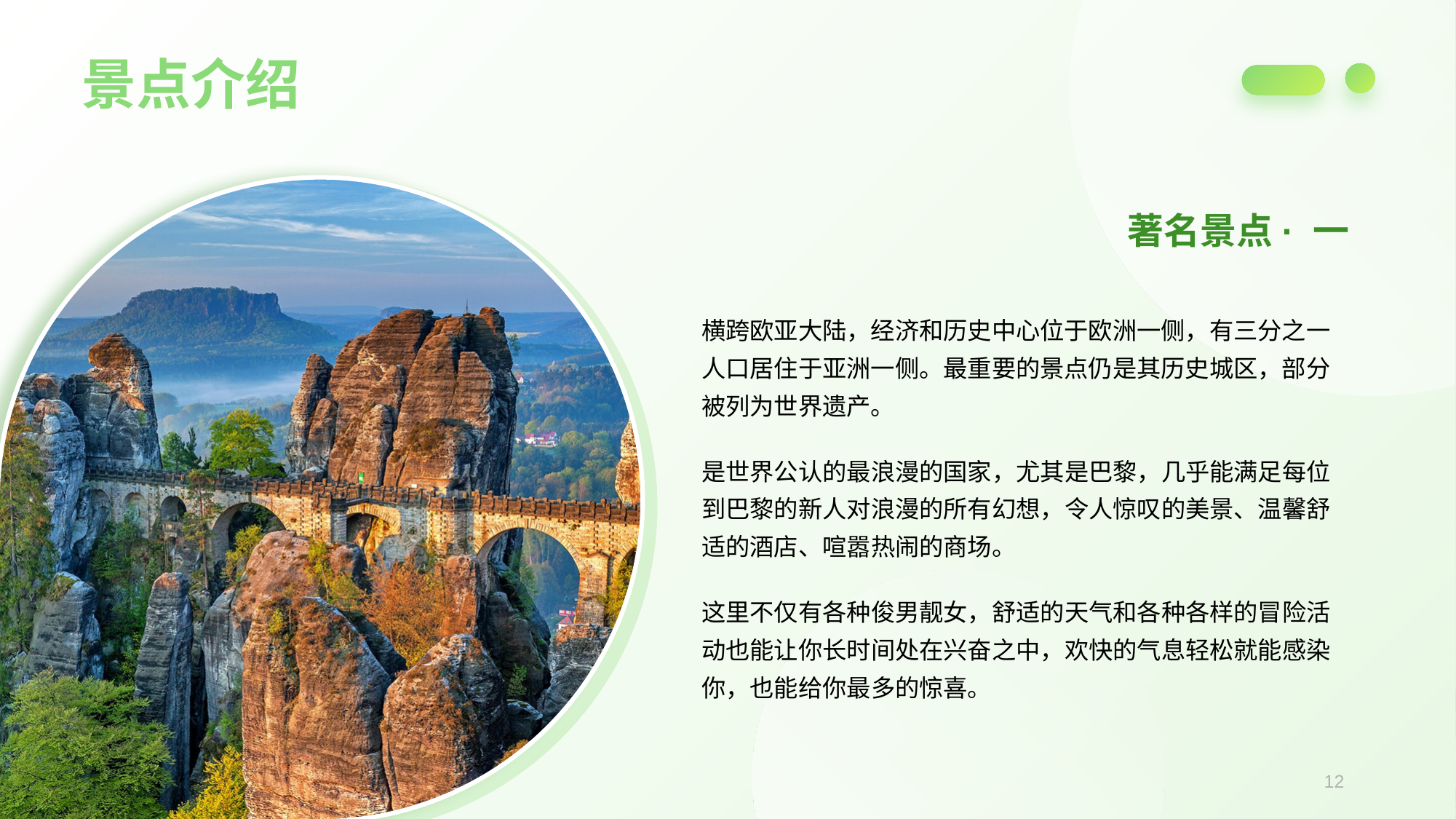

景点介绍

著名景点· 一
横跨欧亚大陆，经济和历史中心位于欧洲一侧，有三分之一人口居住于亚洲一侧。最重要的景点仍是其历史城区，部分被列为世界遗产。
是世界公认的最浪漫的国家，尤其是巴黎，几乎能满足每位到巴黎的新人对浪漫的所有幻想，令人惊叹的美景、温馨舒适的酒店、喧嚣热闹的商场。
这里不仅有各种俊男靓女，舒适的天气和各种各样的冒险活动也能让你长时间处在兴奋之中，欢快的气息轻松就能感染你，也能给你最多的惊喜。
12